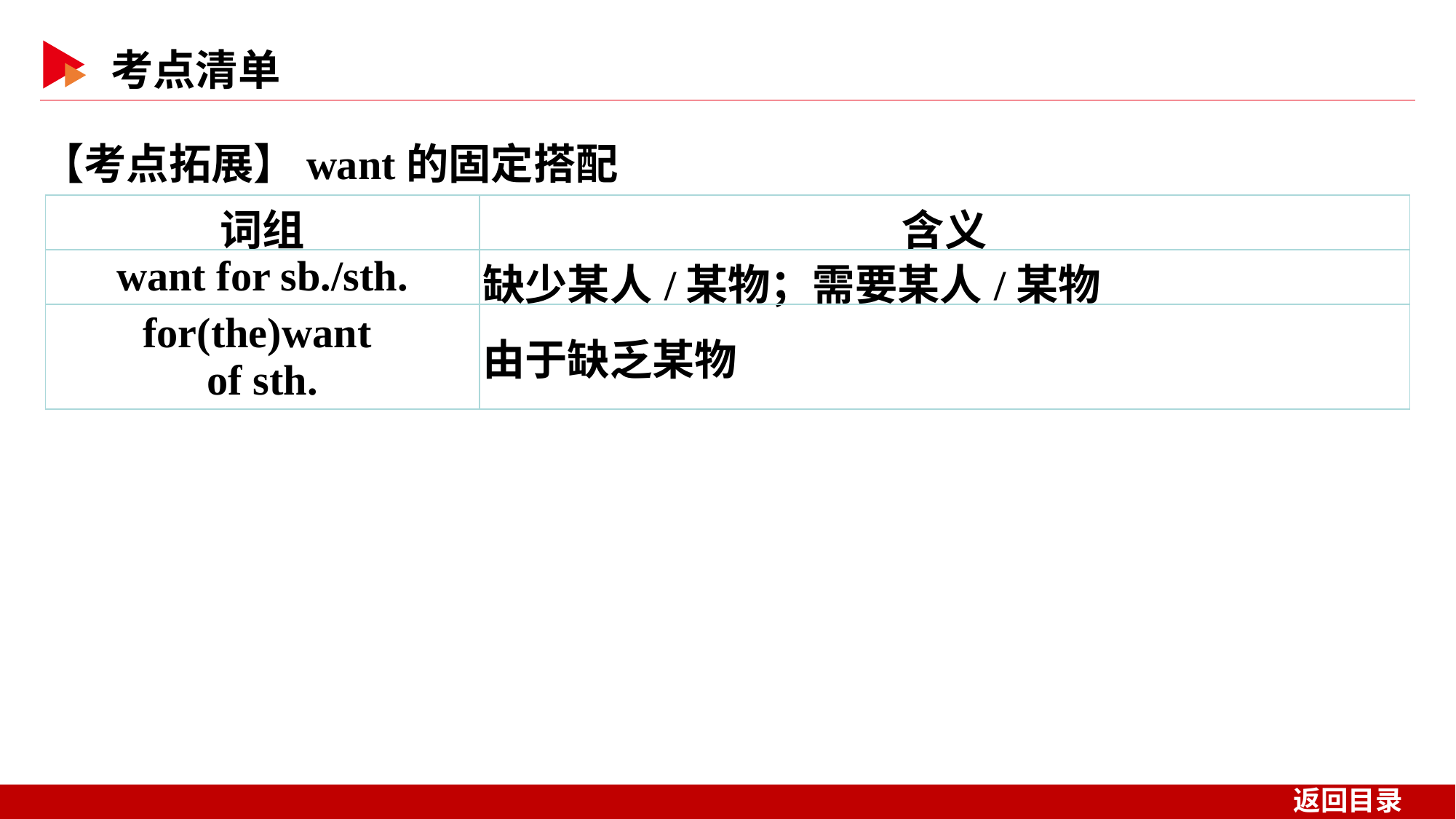

【考点拓展】want的固定搭配
| 词组 | 含义 |
| --- | --- |
| want for sb./sth. | 缺少某人/某物；需要某人/某物 |
| for(the)want of sth. | 由于缺乏某物 |